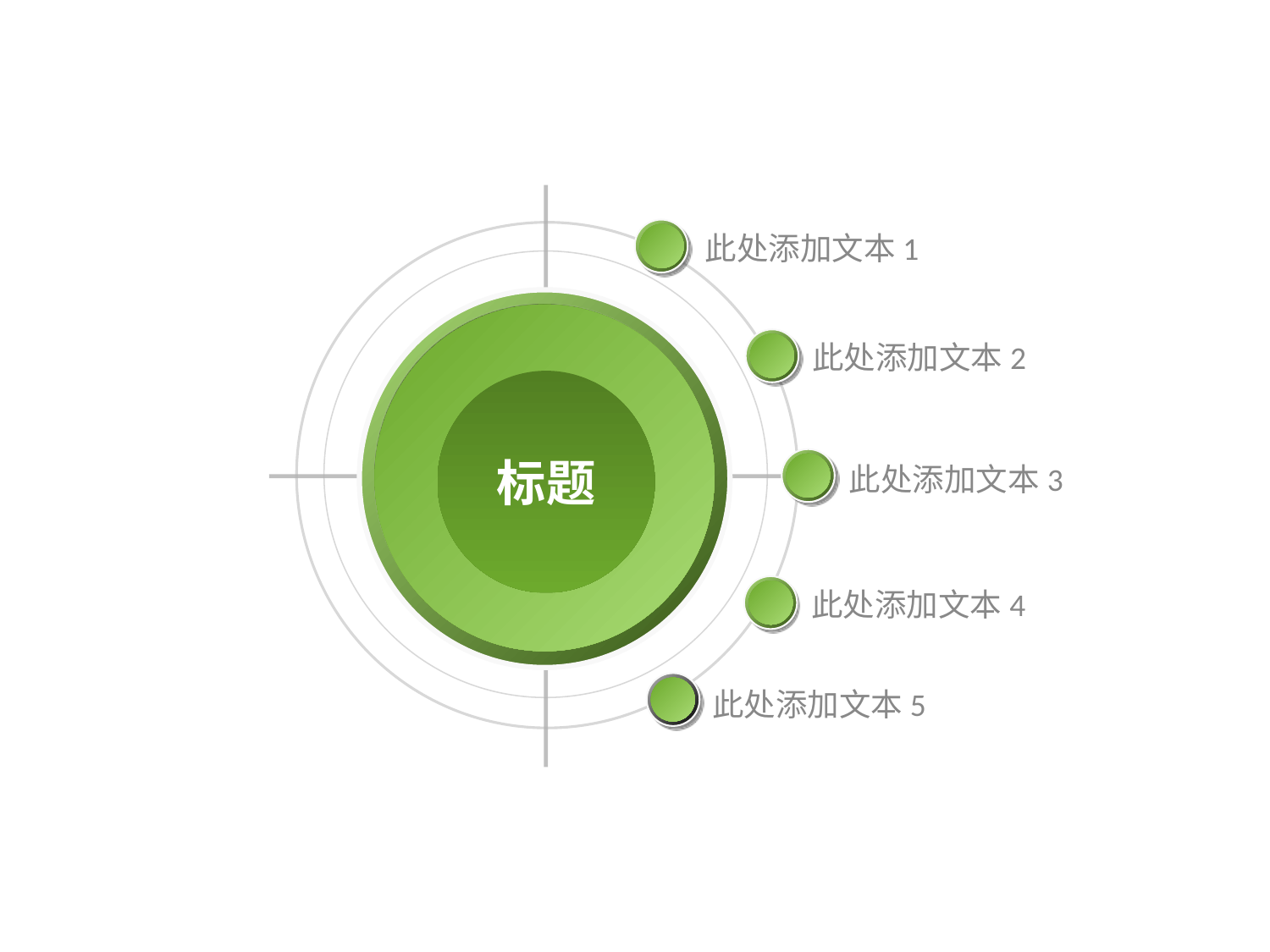

此处添加文本1

标题

此处添加文本2

此处添加文本3

此处添加文本4

此处添加文本5